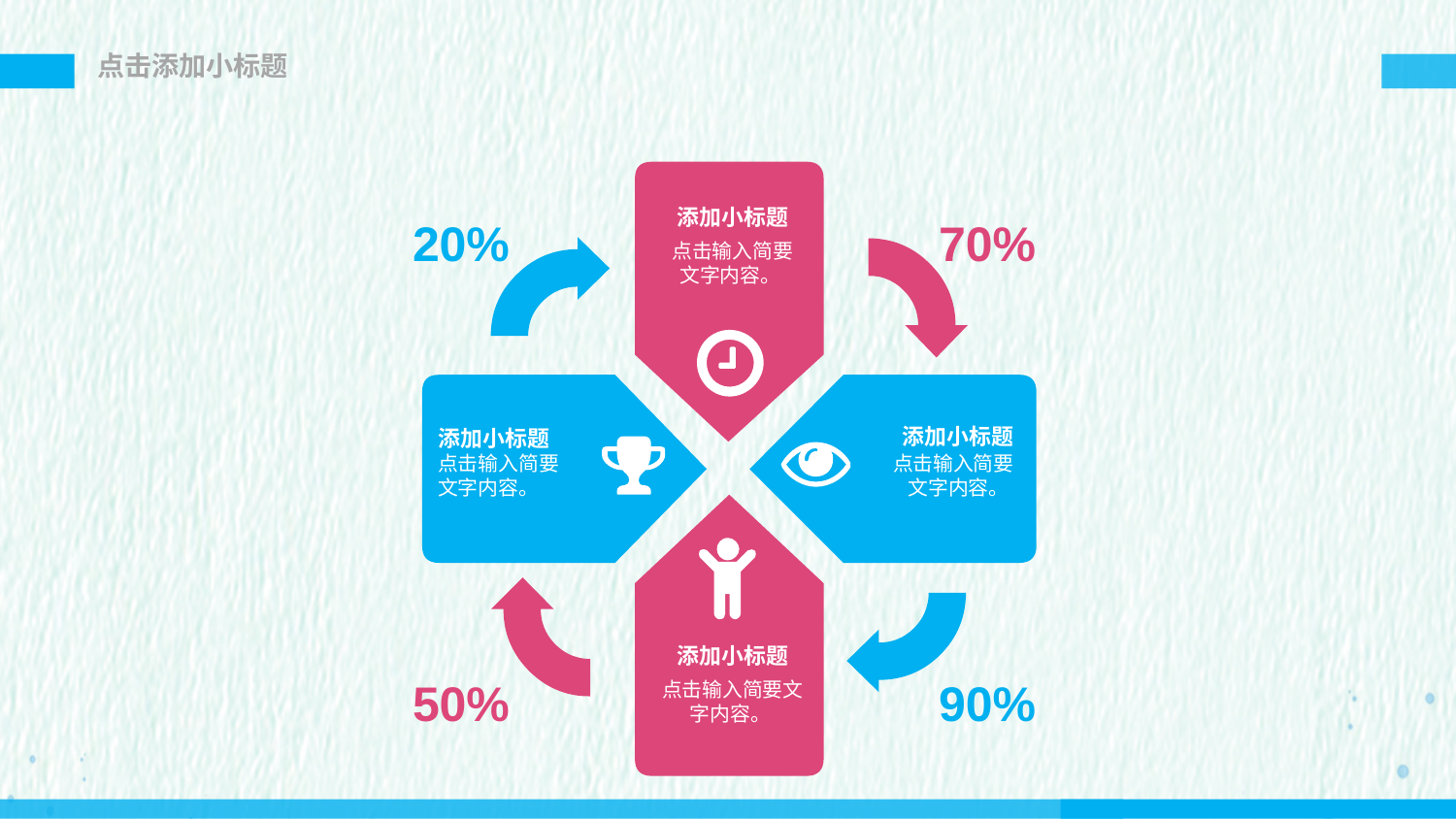

点击添加小标题

添加小标题
点击输入简要文字内容。
20%
70%

添加小标题
点击输入简要文字内容。
添加小标题
点击输入简要文字内容。

添加小标题
点击输入简要文字内容。
50%
90%